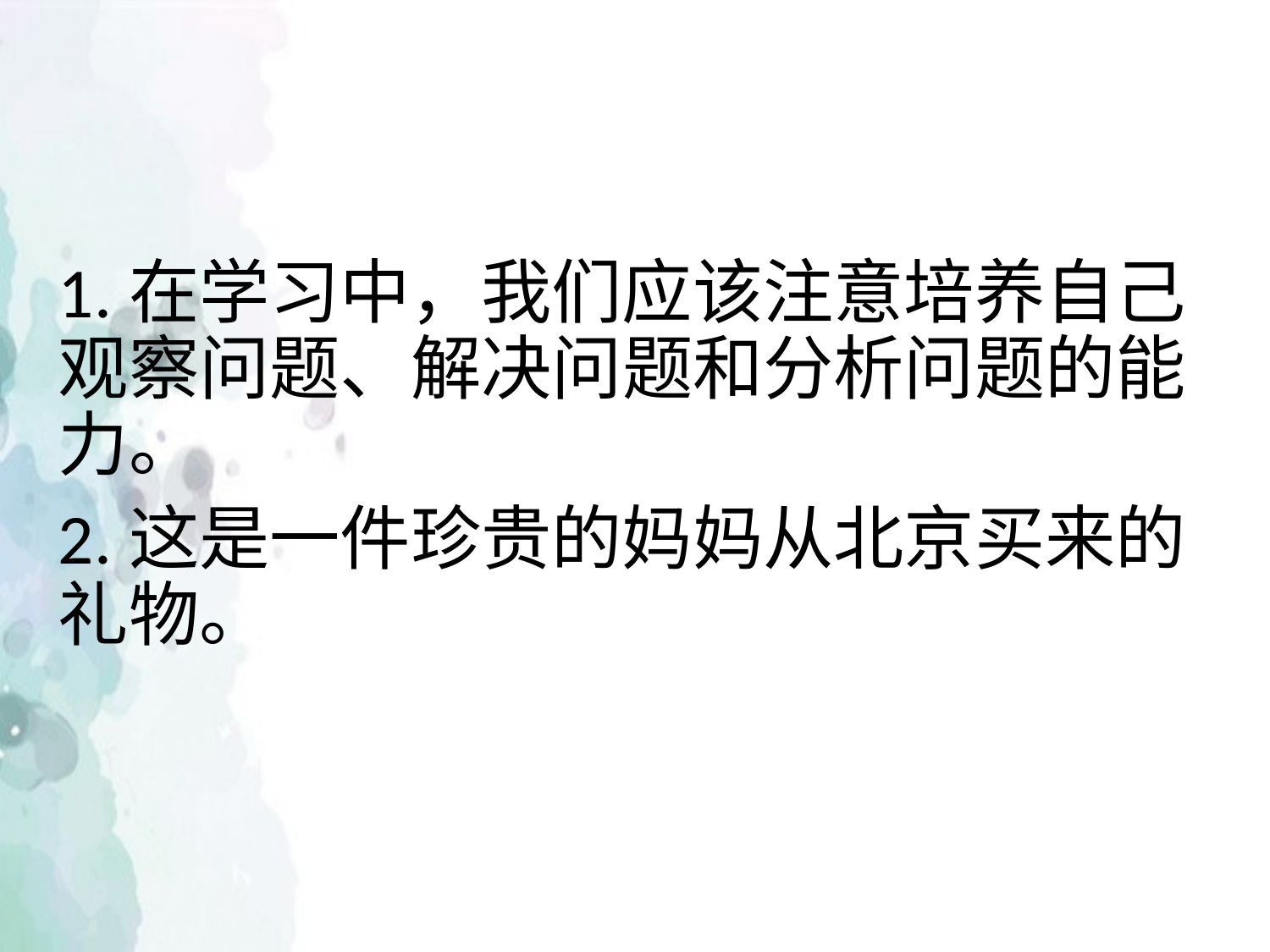

1.在学习中，我们应该注意培养自己观察问题、解决问题和分析问题的能力。
2.这是一件珍贵的妈妈从北京买来的礼物。